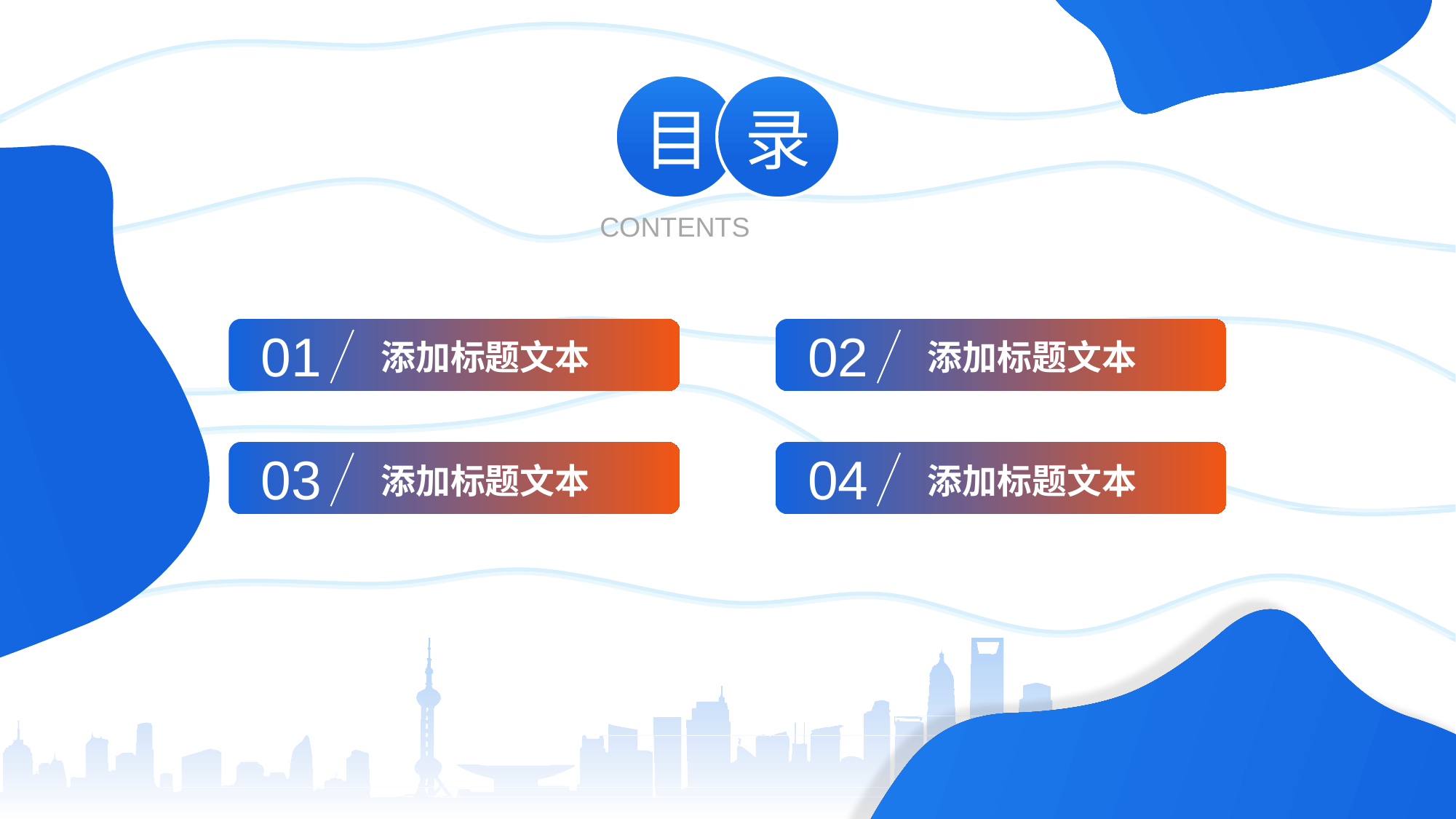

51PP T模板 网   www.51p ptmoban.com

目
录
CONTENTS
01

添加标题文本
02

添加标题文本
03

添加标题文本
04

添加标题文本